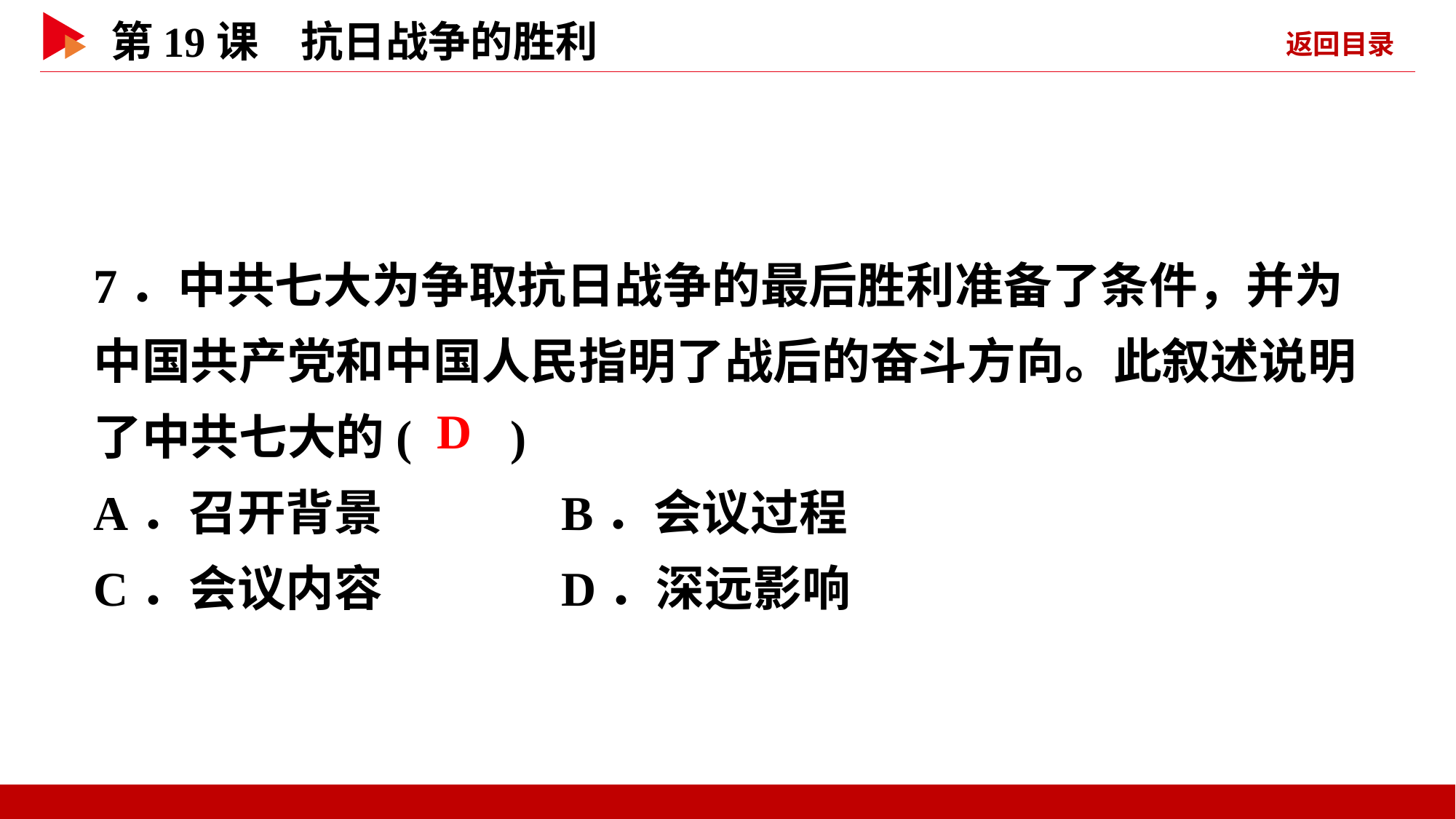

7．中共七大为争取抗日战争的最后胜利准备了条件，并为中国共产党和中国人民指明了战后的奋斗方向。此叙述说明了中共七大的(        )
A．召开背景               B．会议过程
C．会议内容               D．深远影响
   D